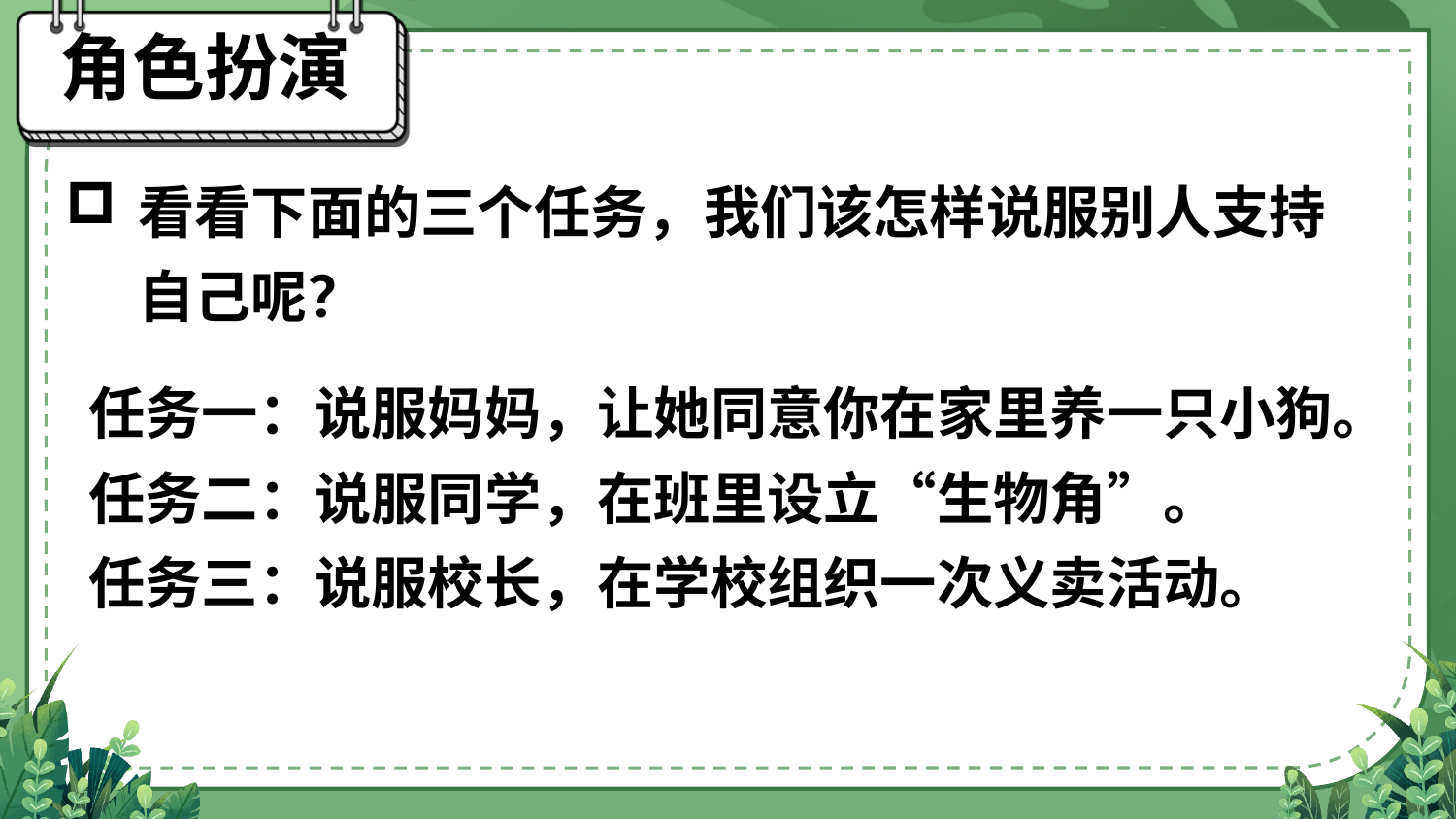

角色扮演
看看下面的三个任务，我们该怎样说服别人支持自己呢？
任务一：说服妈妈，让她同意你在家里养一只小狗。
任务二：说服同学，在班里设立“生物角”。
任务三：说服校长，在学校组织一次义卖活动。